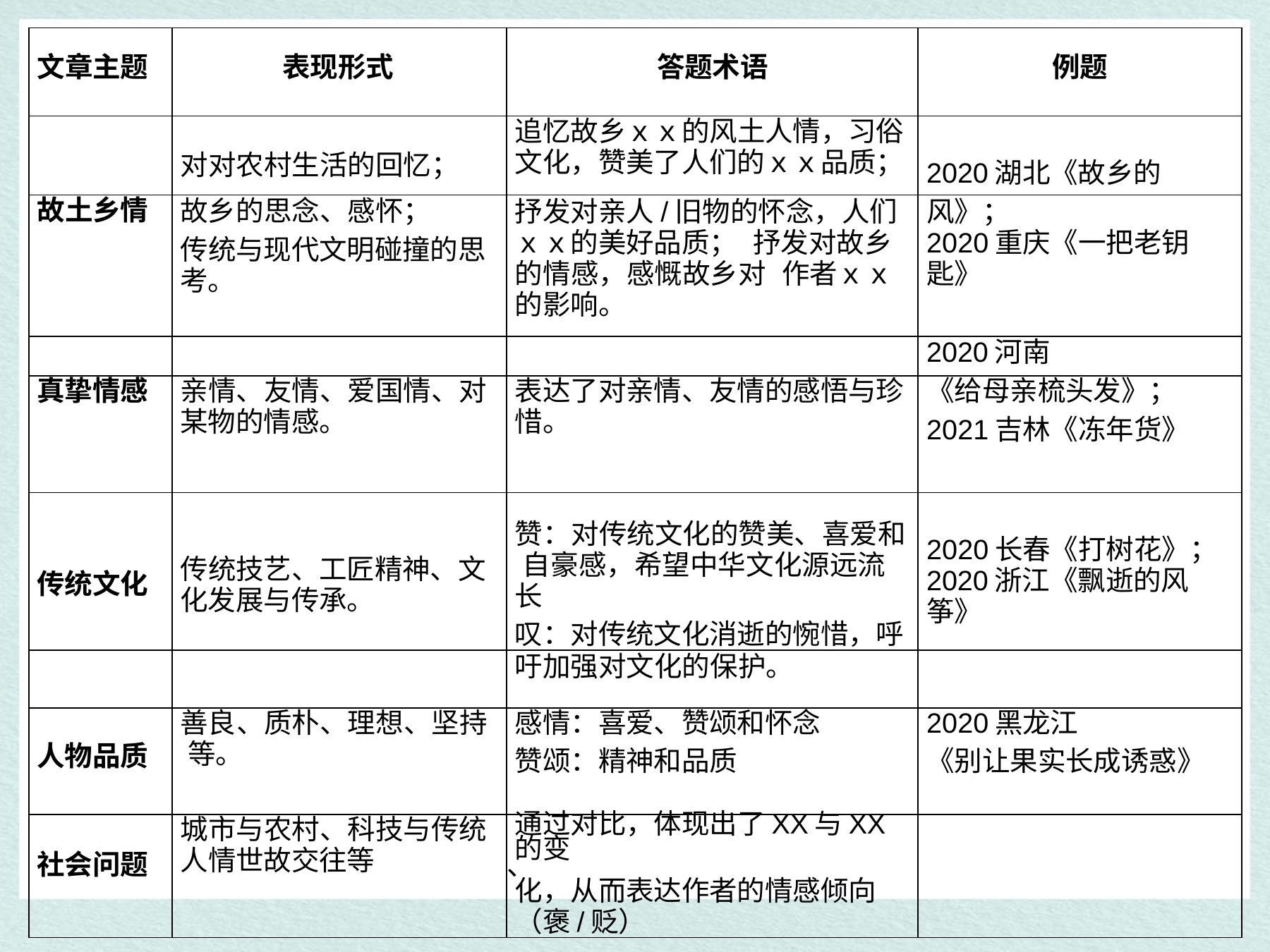

| 文章主题 | 表现形式 | 答题术语 | 例题 |
| --- | --- | --- | --- |
|  | 对对农村生活的回忆； | 追忆故乡ｘｘ的风土人情，习俗 文化，赞美了人们的ｘｘ品质； | 2020湖北《故乡的 |
| 故土乡情 | 故乡的思念、感怀； 传统与现代文明碰撞的思 考。 | 抒发对亲人/旧物的怀念，人们 ｘｘ的美好品质； 抒发对故乡的情感，感慨故乡对 作者ｘｘ的影响。 | 风》； 2020重庆《一把老钥 匙》 |
|  |  |  | 2020河南 |
| 真挚情感 | 亲情、友情、爱国情、对 某物的情感。 | 表达了对亲情、友情的感悟与珍 惜。 | 《给母亲梳头发》； 2021吉林《冻年货》 |
| 传统文化 | 传统技艺、工匠精神、文 化发展与传承。 | 赞：对传统文化的赞美、喜爱和 自豪感，希望中华文化源远流长 叹：对传统文化消逝的惋惜，呼 | 2020长春《打树花》； 2020浙江《飘逝的风筝》 |
|  |  | 吁加强对文化的保护。 |  |
| 人物品质 | 善良、质朴、理想、坚持 等。 | 感情：喜爱、赞颂和怀念 赞颂：精神和品质 | 2020黑龙江 《别让果实长成诱惑》 |
| 社会问题 | 城市与农村、科技与传统 人情世故交往等 | 通过对比，体现出了XX与XX的变 、 化，从而表达作者的情感倾向 （褒/贬） |  |